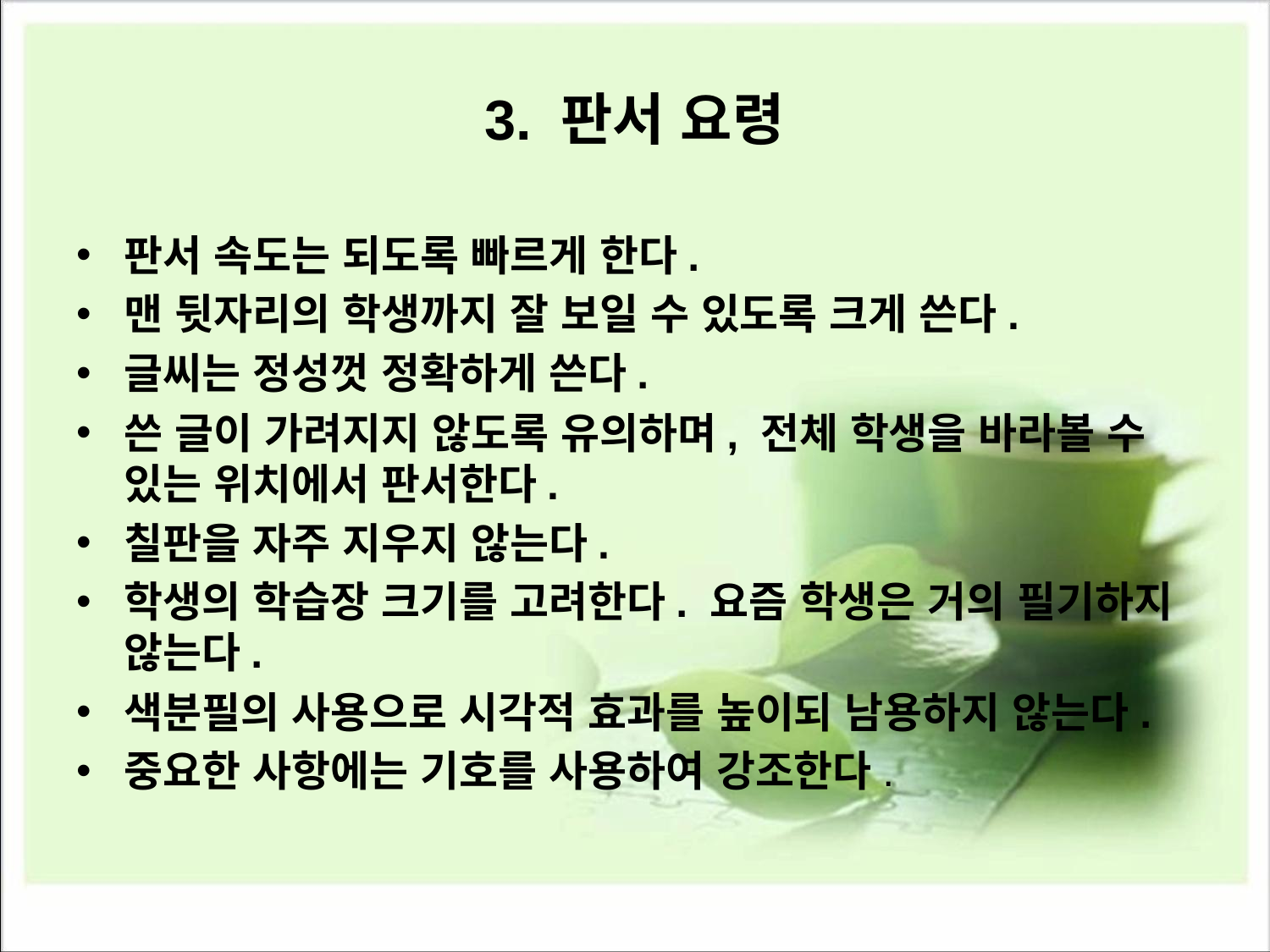

# 3. 판서 요령
판서 속도는 되도록 빠르게 한다.
맨 뒷자리의 학생까지 잘 보일 수 있도록 크게 쓴다.
글씨는 정성껏 정확하게 쓴다.
쓴 글이 가려지지 않도록 유의하며, 전체 학생을 바라볼 수 있는 위치에서 판서한다.
칠판을 자주 지우지 않는다.
학생의 학습장 크기를 고려한다. 요즘 학생은 거의 필기하지 않는다.
색분필의 사용으로 시각적 효과를 높이되 남용하지 않는다.
중요한 사항에는 기호를 사용하여 강조한다.